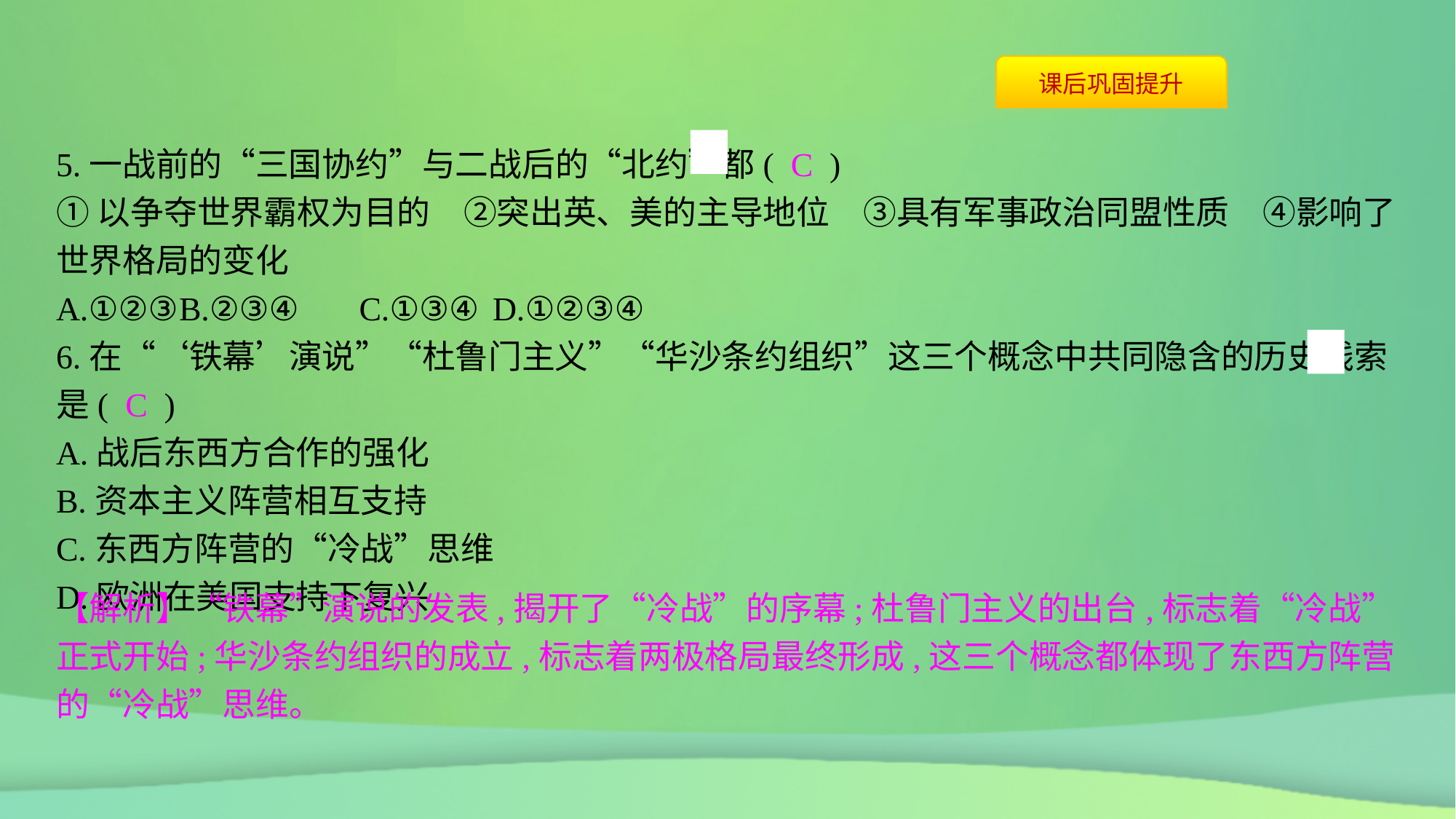

5.一战前的“三国协约”与二战后的“北约”都(  C  )
①以争夺世界霸权为目的　②突出英、美的主导地位　③具有军事政治同盟性质　④影响了世界格局的变化
A.①②③	B.②③④	C.①③④	D.①②③④
6.在“‘铁幕’演说”“杜鲁门主义”“华沙条约组织”这三个概念中共同隐含的历史线索是(  C  )
A.战后东西方合作的强化
B.资本主义阵营相互支持
C.东西方阵营的“冷战”思维
D.欧洲在美国支持下复兴

【解析】“铁幕”演说的发表,揭开了“冷战”的序幕;杜鲁门主义的出台,标志着“冷战”正式开始;华沙条约组织的成立,标志着两极格局最终形成,这三个概念都体现了东西方阵营的“冷战”思维。